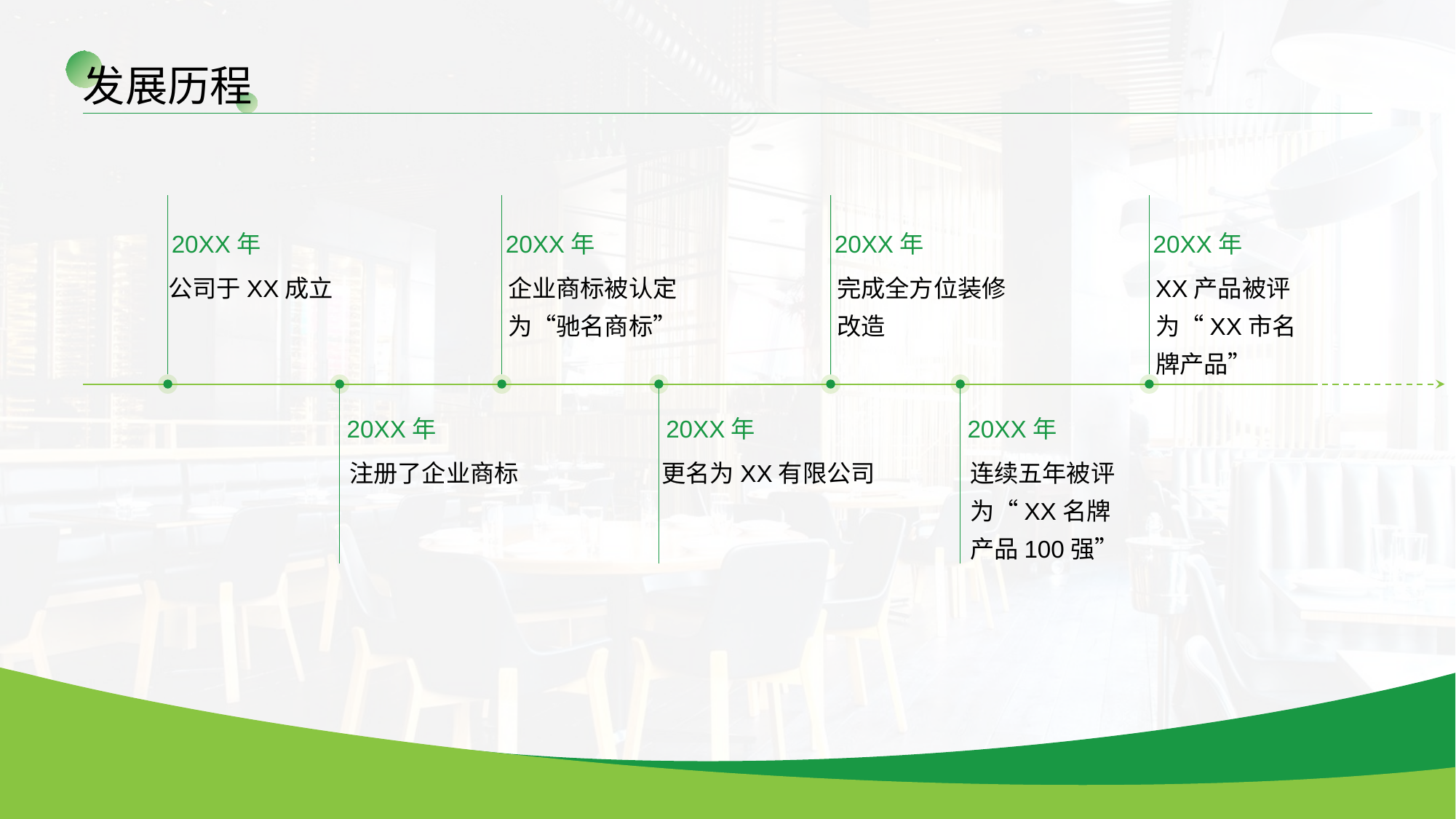

发展历程
20XX年
20XX年
20XX年
20XX年
公司于XX成立
企业商标被认定为“驰名商标”
完成全方位装修改造
XX产品被评为“XX市名牌产品”

20XX年
20XX年
20XX年
注册了企业商标
更名为XX有限公司
连续五年被评为“XX名牌产品100强”